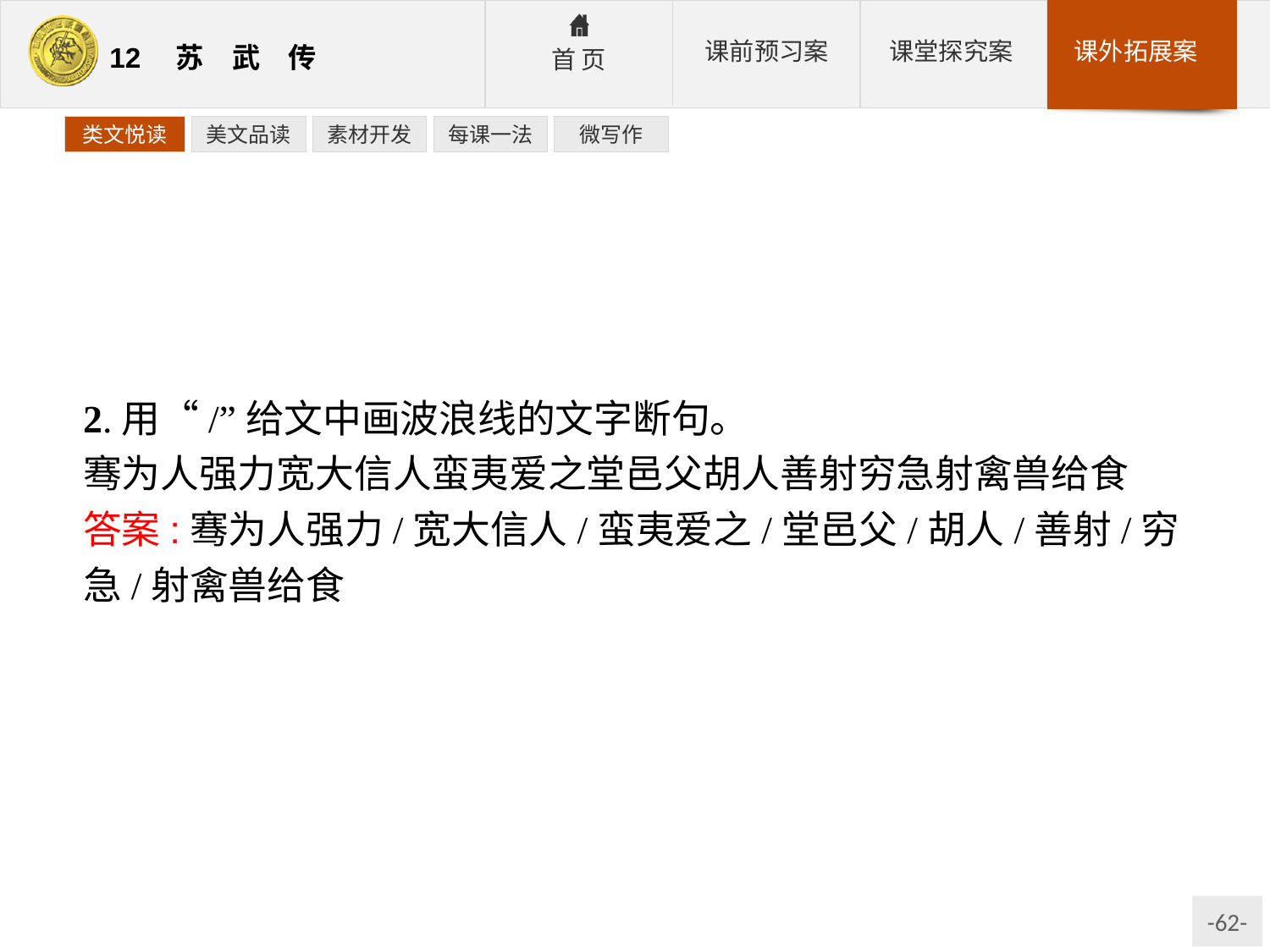

类文悦读
美文品读
素材开发
每课一法
微写作
2.用“/”给文中画波浪线的文字断句。
骞为人强力宽大信人蛮夷爱之堂邑父胡人善射穷急射禽兽给食
答案:骞为人强力/宽大信人/蛮夷爱之/堂邑父/胡人/善射/穷急/射禽兽给食